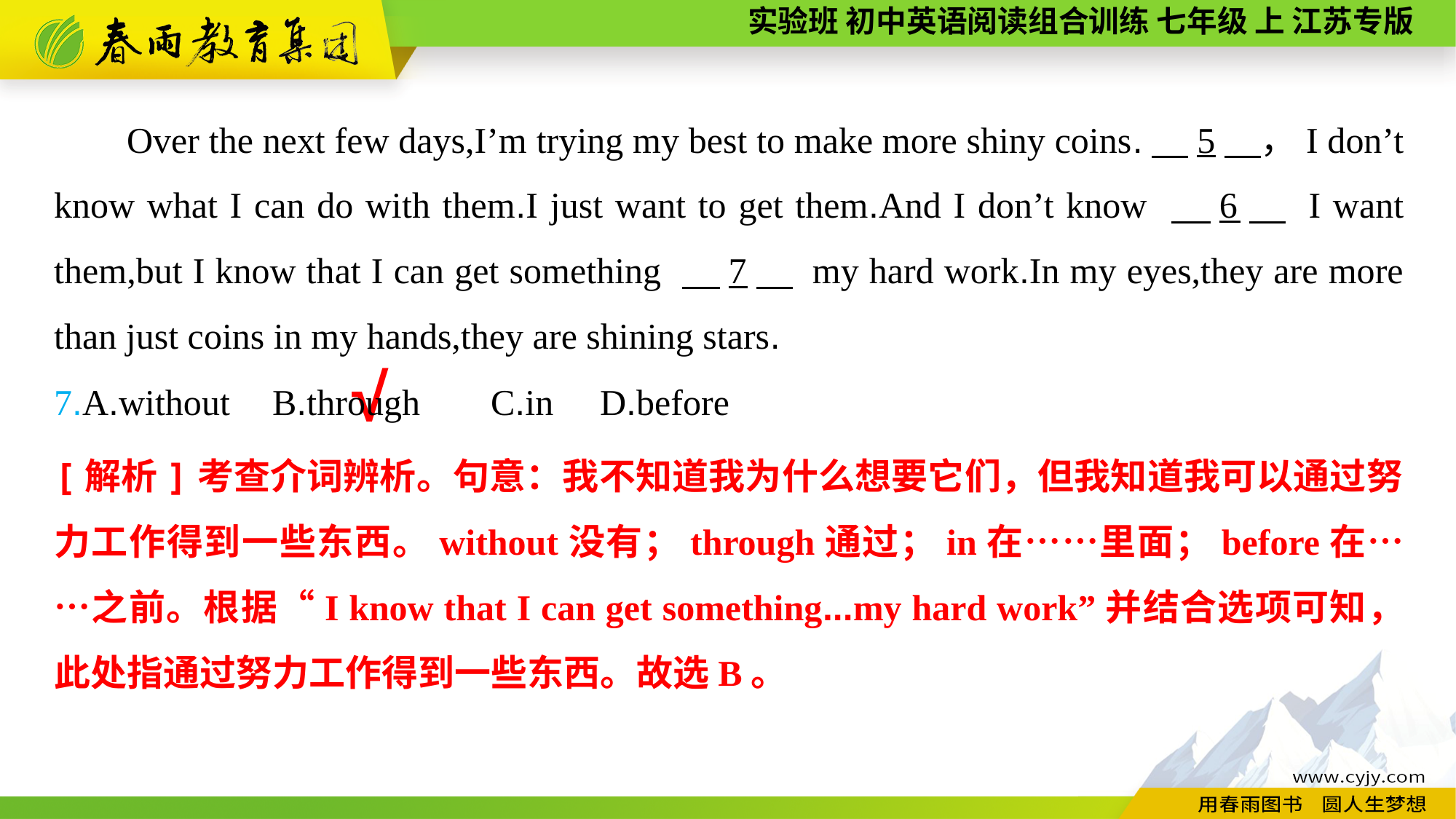

Over the next few days,I’m trying my best to make more shiny coins.　5　，I don’t know what I can do with them.I just want to get them.And I don’t know 　6　 I want them,but I know that I can get something 　7　 my hard work.In my eyes,they are more than just coins in my hands,they are shining stars.
7.A.without	B.through	C.in	D.before
√
[解析]考查介词辨析。句意：我不知道我为什么想要它们，但我知道我可以通过努力工作得到一些东西。without没有；through通过；in在……里面；before在……之前。根据“I know that I can get something...my hard work”并结合选项可知，此处指通过努力工作得到一些东西。故选B。